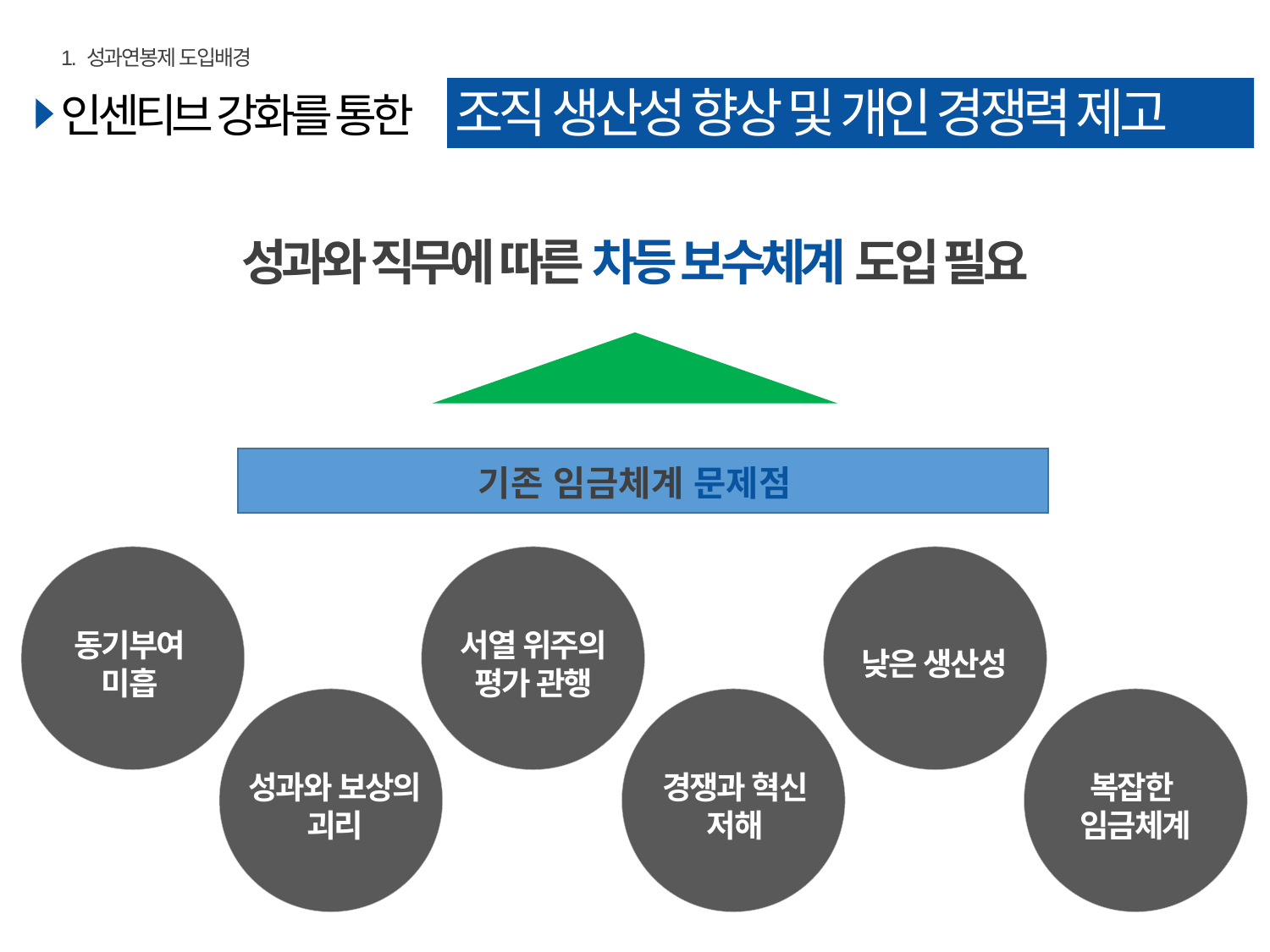

1. 성과연봉제 도입배경
조직 생산성 향상 및 개인 경쟁력 제고

인센티브 강화를 통한

성과와 직무에 따른 차등 보수체계 도입 필요

기존 임금체계 문제점

동기부여
미흡

서열 위주의
평가 관행

낮은 생산성

성과와 보상의
괴리

경쟁과 혁신
저해

복잡한
임금체계